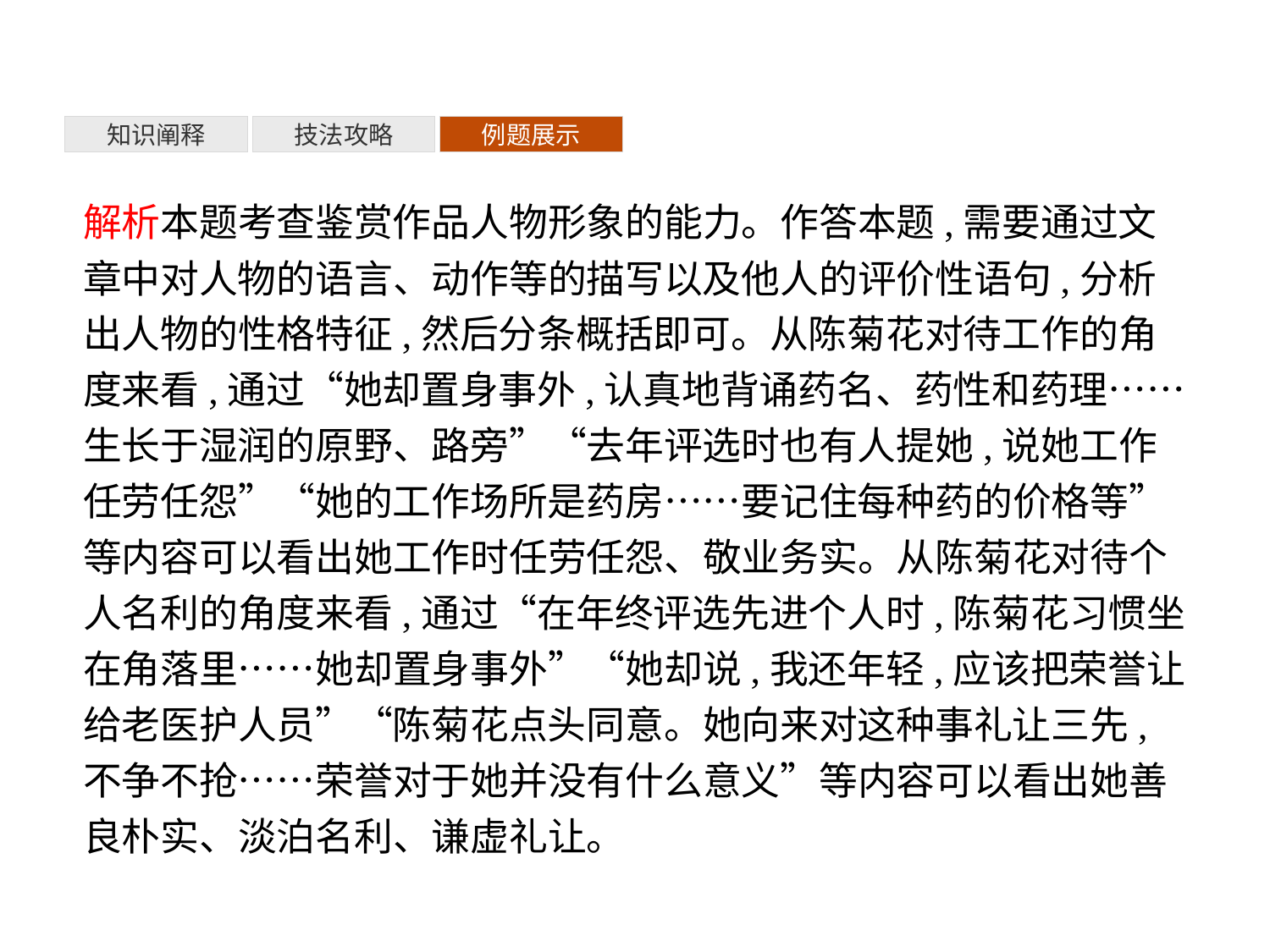

知识阐释
技法攻略
例题展示
解析本题考查鉴赏作品人物形象的能力。作答本题,需要通过文章中对人物的语言、动作等的描写以及他人的评价性语句,分析出人物的性格特征,然后分条概括即可。从陈菊花对待工作的角度来看,通过“她却置身事外,认真地背诵药名、药性和药理……生长于湿润的原野、路旁”“去年评选时也有人提她,说她工作任劳任怨”“她的工作场所是药房……要记住每种药的价格等”等内容可以看出她工作时任劳任怨、敬业务实。从陈菊花对待个人名利的角度来看,通过“在年终评选先进个人时,陈菊花习惯坐在角落里……她却置身事外”“她却说,我还年轻,应该把荣誉让给老医护人员”“陈菊花点头同意。她向来对这种事礼让三先,不争不抢……荣誉对于她并没有什么意义”等内容可以看出她善良朴实、淡泊名利、谦虚礼让。